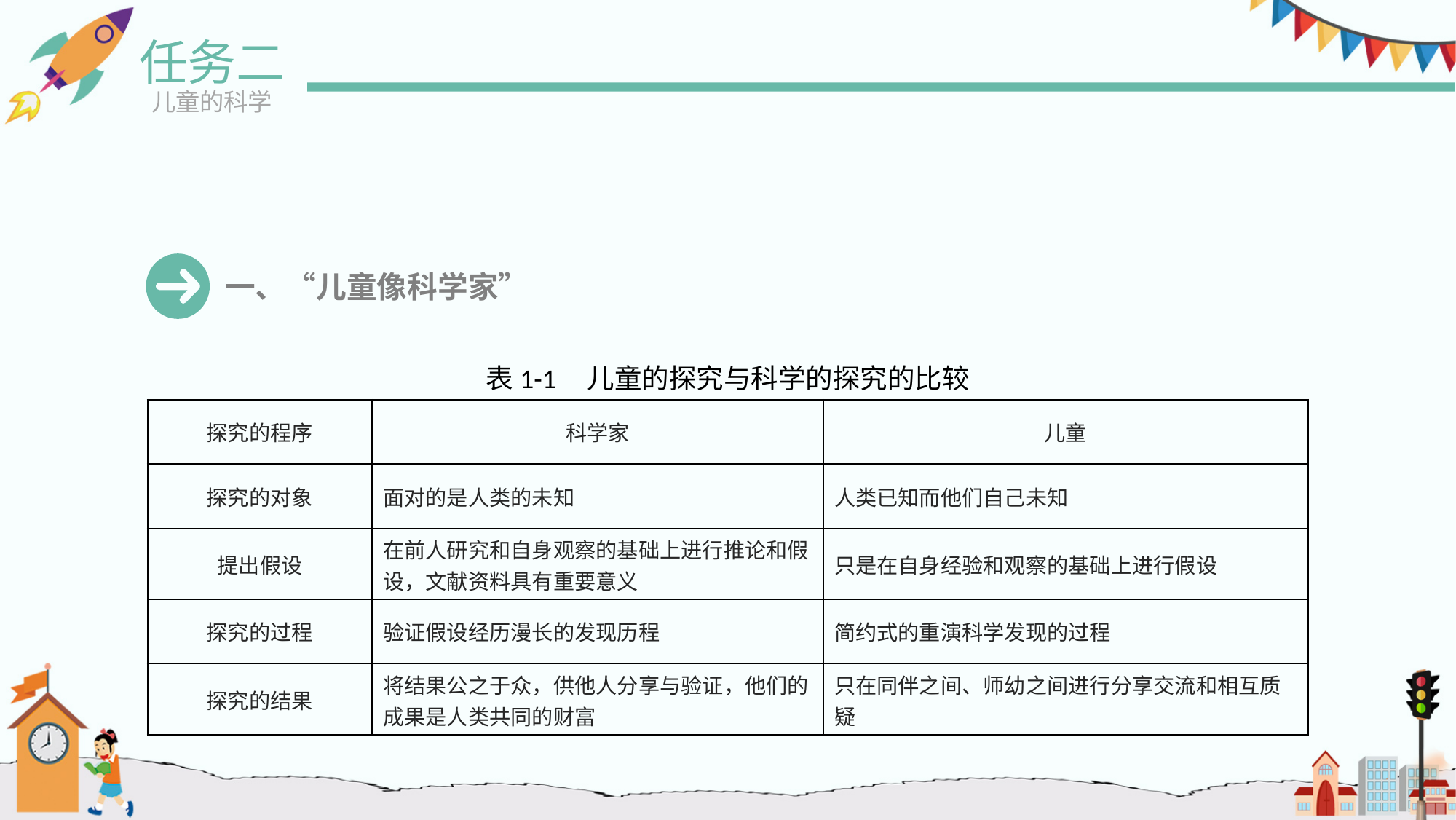

任务二

儿童的科学

一、“儿童像科学家”
表1-1    儿童的探究与科学的探究的比较
| 探究的程序 | 科学家 | 儿童 |
| --- | --- | --- |
| 探究的对象 | 面对的是人类的未知 | 人类已知而他们自己未知 |
| 提出假设 | 在前人研究和自身观察的基础上进行推论和假设，文献资料具有重要意义 | 只是在自身经验和观察的基础上进行假设 |
| 探究的过程 | 验证假设经历漫长的发现历程 | 简约式的重演科学发现的过程 |
| 探究的结果 | 将结果公之于众，供他人分享与验证，他们的成果是人类共同的财富 | 只在同伴之间、师幼之间进行分享交流和相互质疑 |